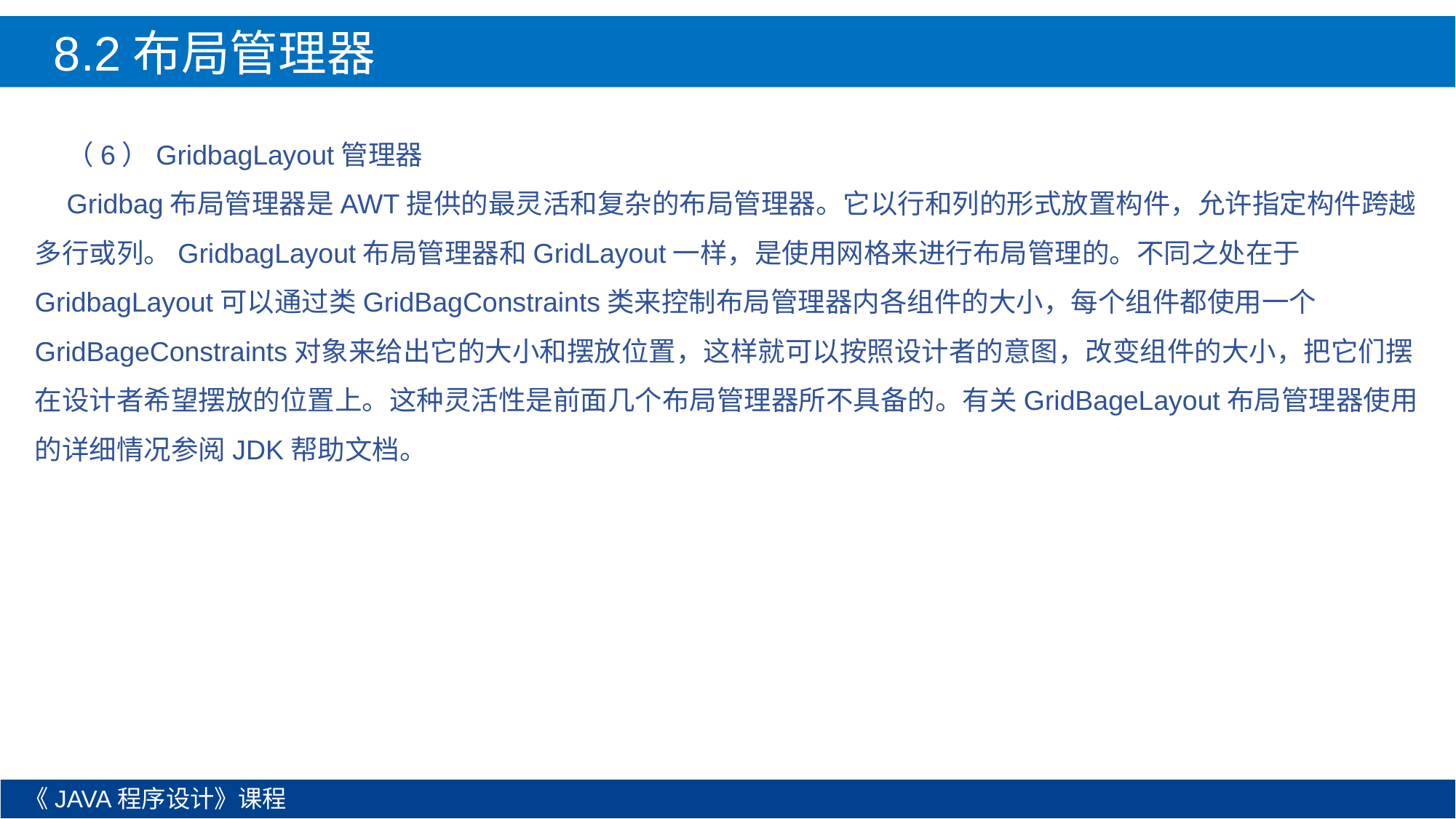

8.2布局管理器
（6）GridbagLayout管理器
Gridbag布局管理器是AWT提供的最灵活和复杂的布局管理器。它以行和列的形式放置构件，允许指定构件跨越多行或列。GridbagLayout布局管理器和GridLayout一样，是使用网格来进行布局管理的。不同之处在于GridbagLayout可以通过类GridBagConstraints类来控制布局管理器内各组件的大小，每个组件都使用一个GridBageConstraints对象来给出它的大小和摆放位置，这样就可以按照设计者的意图，改变组件的大小，把它们摆在设计者希望摆放的位置上。这种灵活性是前面几个布局管理器所不具备的。有关GridBageLayout布局管理器使用的详细情况参阅JDK帮助文档。
《JAVA程序设计》课程